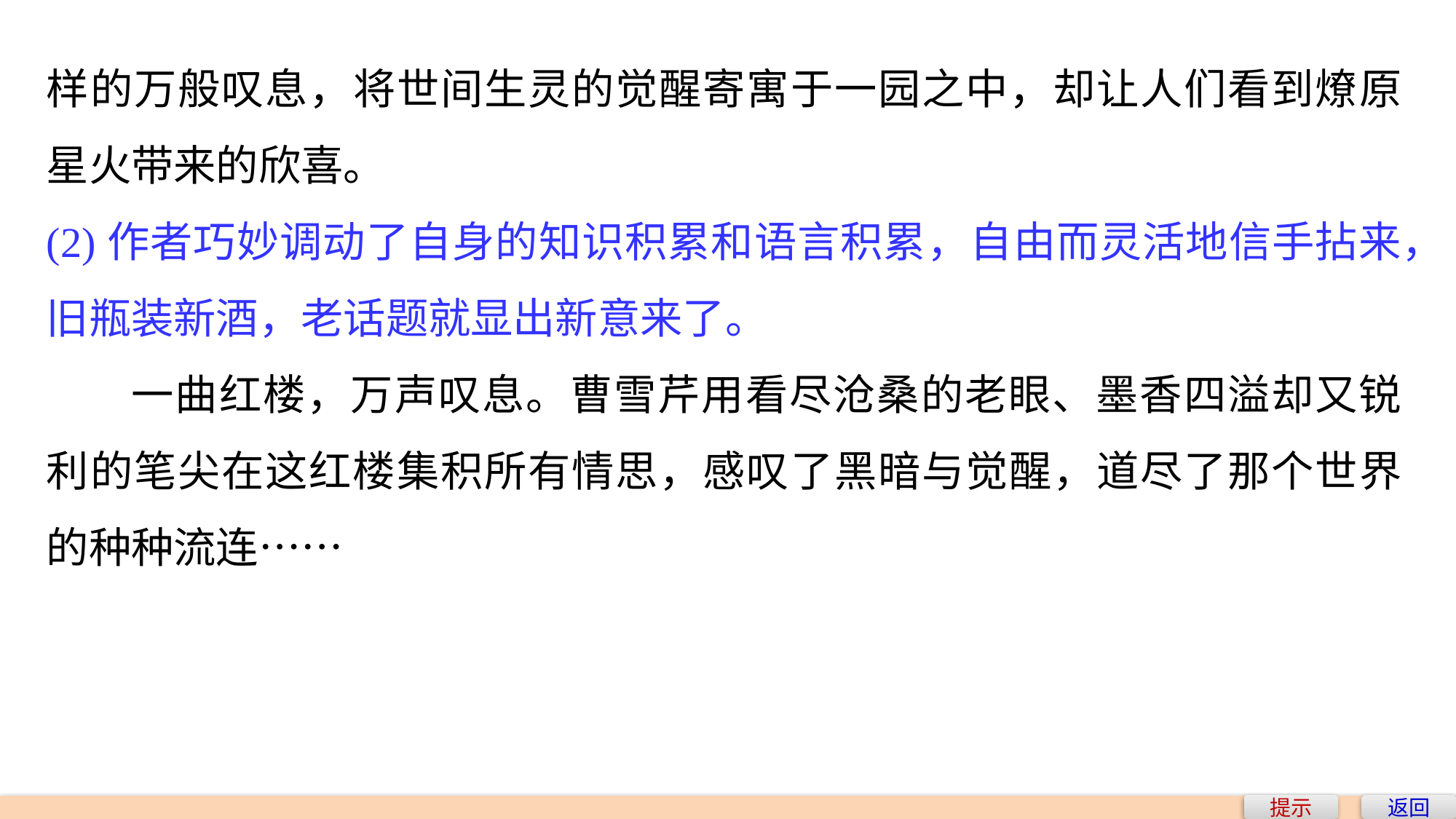

样的万般叹息，将世间生灵的觉醒寄寓于一园之中，却让人们看到燎原星火带来的欣喜。
(2)作者巧妙调动了自身的知识积累和语言积累，自由而灵活地信手拈来，旧瓶装新酒，老话题就显出新意来了。
一曲红楼，万声叹息。曹雪芹用看尽沧桑的老眼、墨香四溢却又锐利的笔尖在这红楼集积所有情思，感叹了黑暗与觉醒，道尽了那个世界的种种流连……
提示
返回